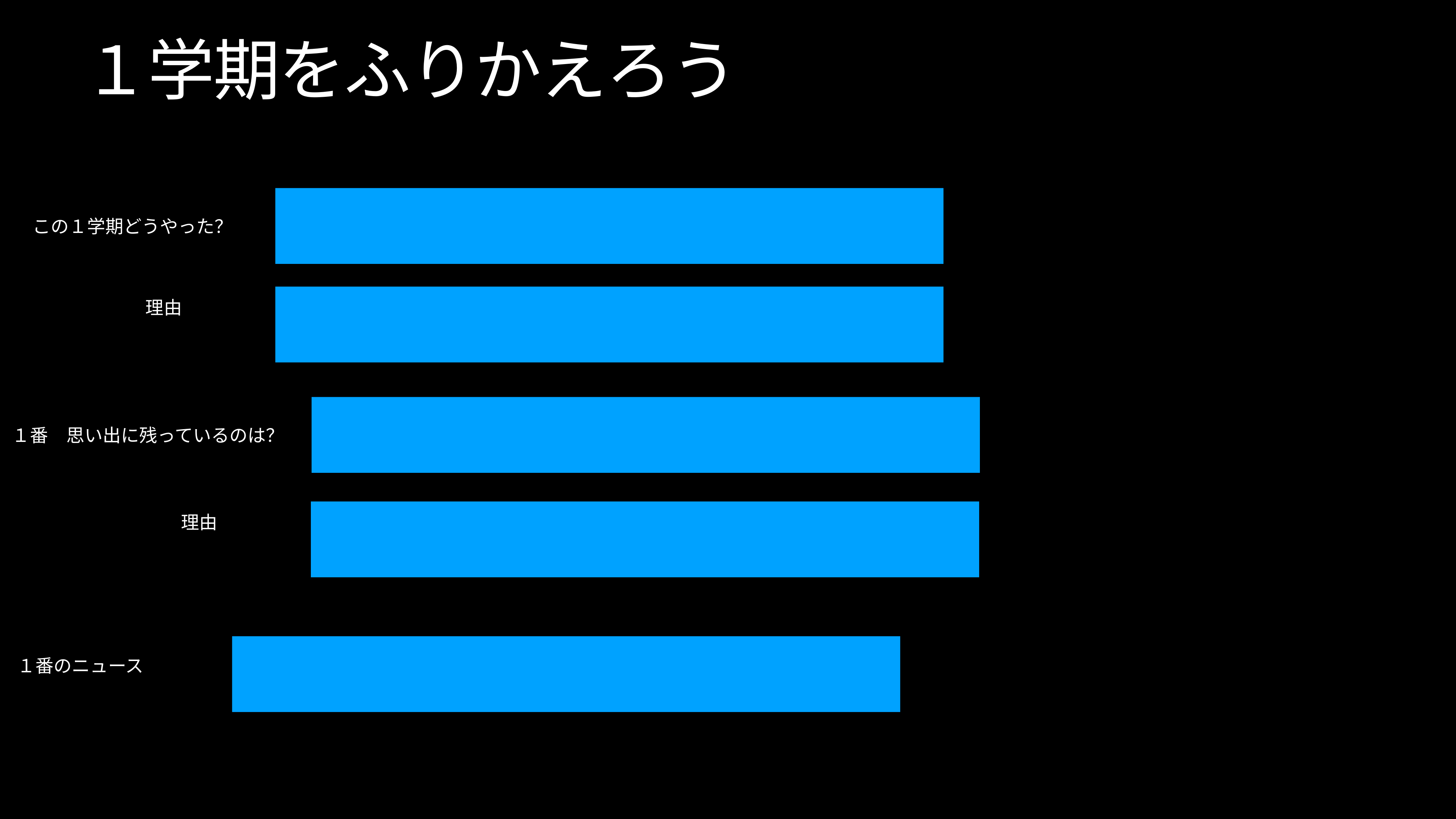

# １学期をふりかえろう

この１学期どうやった？

理由

１番　思い出に残っているのは？

理由

１番のニュース